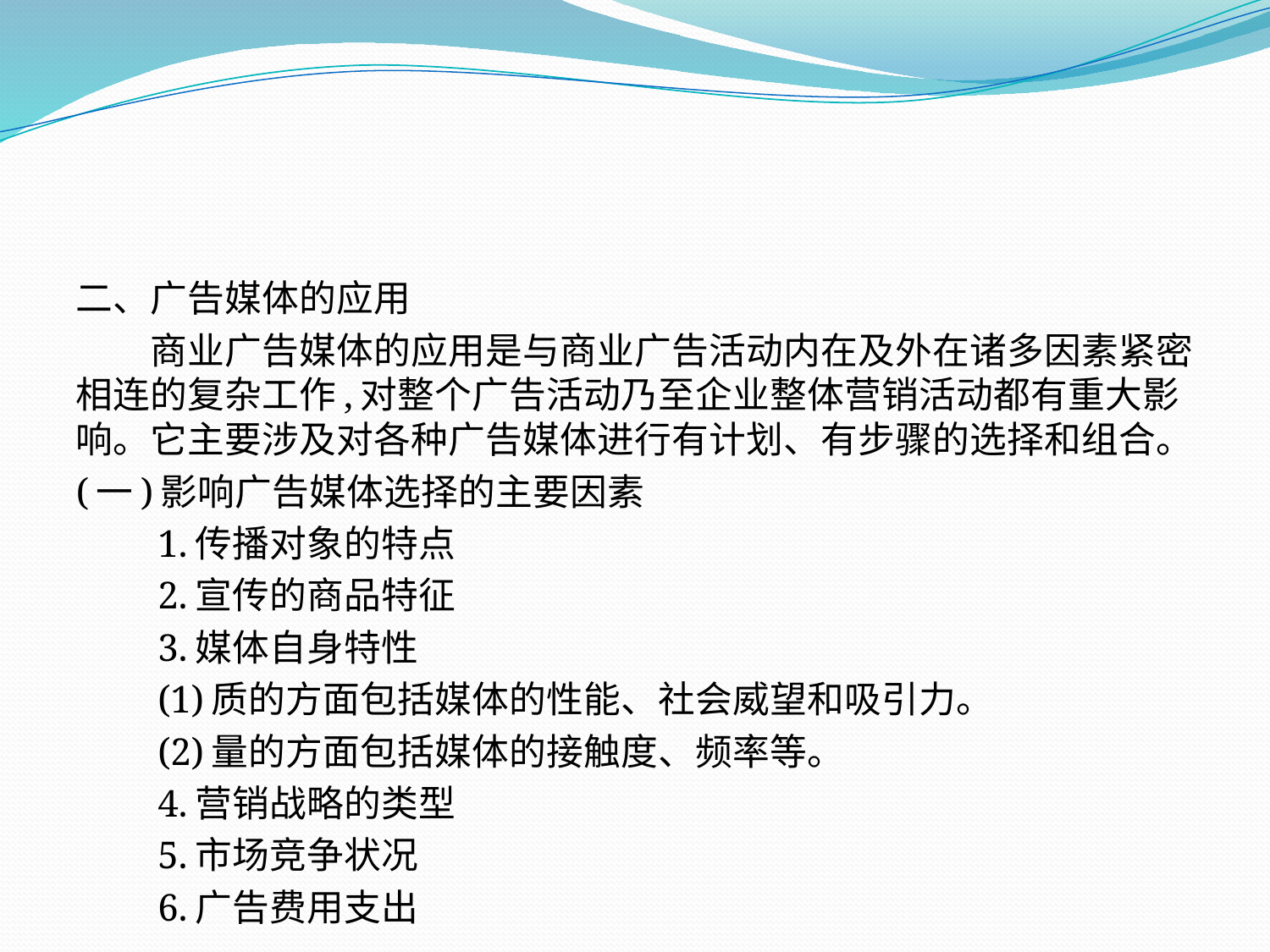

二、广告媒体的应用
　　商业广告媒体的应用是与商业广告活动内在及外在诸多因素紧密相连的复杂工作,对整个广告活动乃至企业整体营销活动都有重大影响。它主要涉及对各种广告媒体进行有计划、有步骤的选择和组合。
(一)影响广告媒体选择的主要因素
　　1.传播对象的特点
　　2.宣传的商品特征
　　3.媒体自身特性
　　(1)质的方面包括媒体的性能、社会威望和吸引力。
　　(2)量的方面包括媒体的接触度、频率等。
　　4.营销战略的类型
　　5.市场竞争状况
　　6.广告费用支出